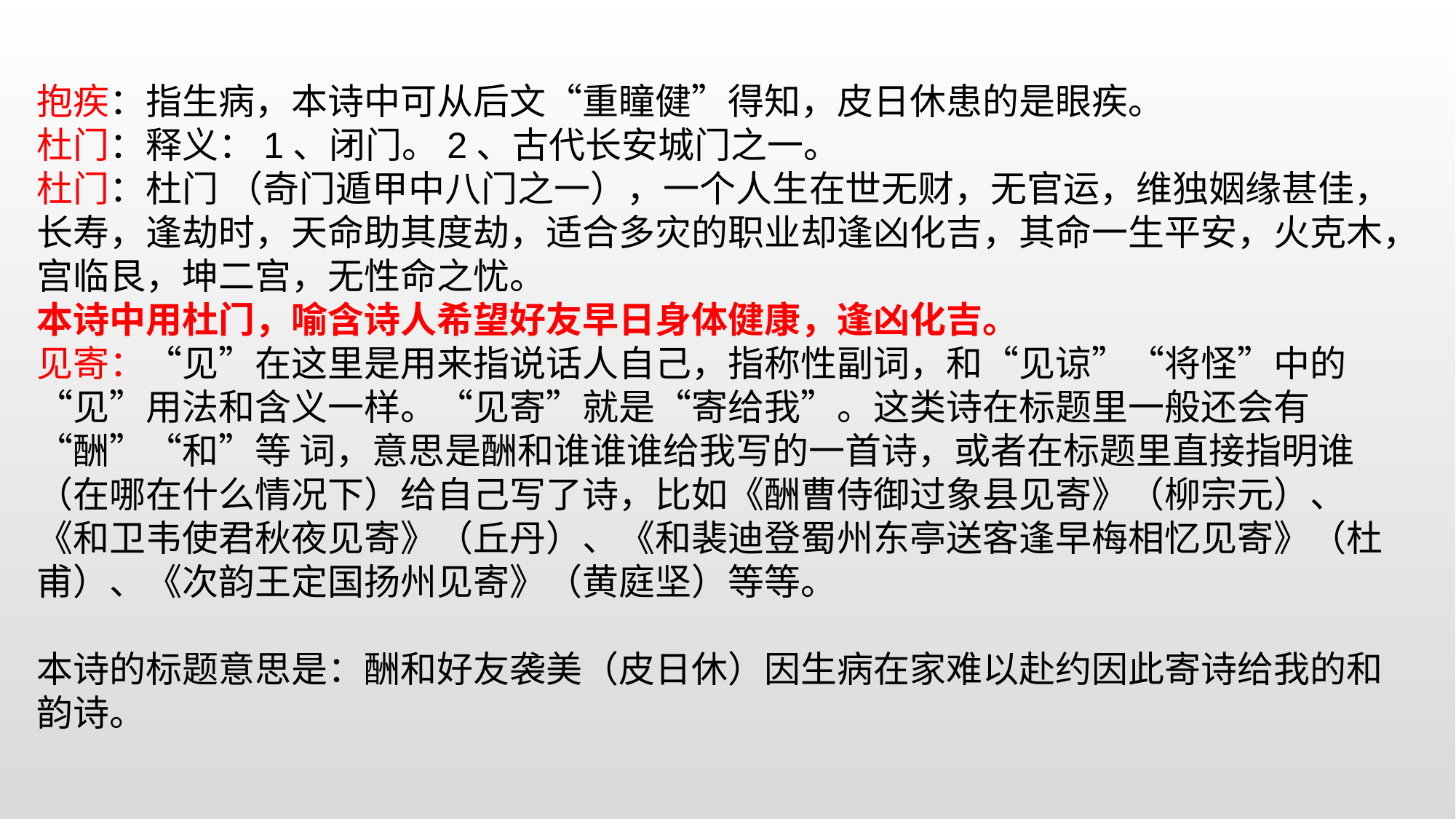

抱疾：指生病，本诗中可从后文“重瞳健”得知，皮日休患的是眼疾。
杜门：释义：1、闭门。2、古代长安城门之一。
杜门：杜门 （奇门遁甲中八门之一），一个人生在世无财，无官运，维独姻缘甚佳，长寿，逢劫时，天命助其度劫，适合多灾的职业却逢凶化吉，其命一生平安，火克木，宫临艮，坤二宫，无性命之忧。
本诗中用杜门，喻含诗人希望好友早日身体健康，逢凶化吉。
见寄：“见”在这里是用来指说话人自己，指称性副词，和“见谅”“将怪”中的“见”用法和含义一样。“见寄”就是“寄给我”。这类诗在标题里一般还会有“酬”“和”等 词，意思是酬和谁谁谁给我写的一首诗，或者在标题里直接指明谁（在哪在什么情况下）给自己写了诗，比如《酬曹侍御过象县见寄》（柳宗元）、《和卫韦使君秋夜见寄》（丘丹）、《和裴迪登蜀州东亭送客逢早梅相忆见寄》（杜甫）、《次韵王定国扬州见寄》（黄庭坚）等等。 本诗的标题意思是：酬和好友袭美（皮日休）因生病在家难以赴约因此寄诗给我的和韵诗。